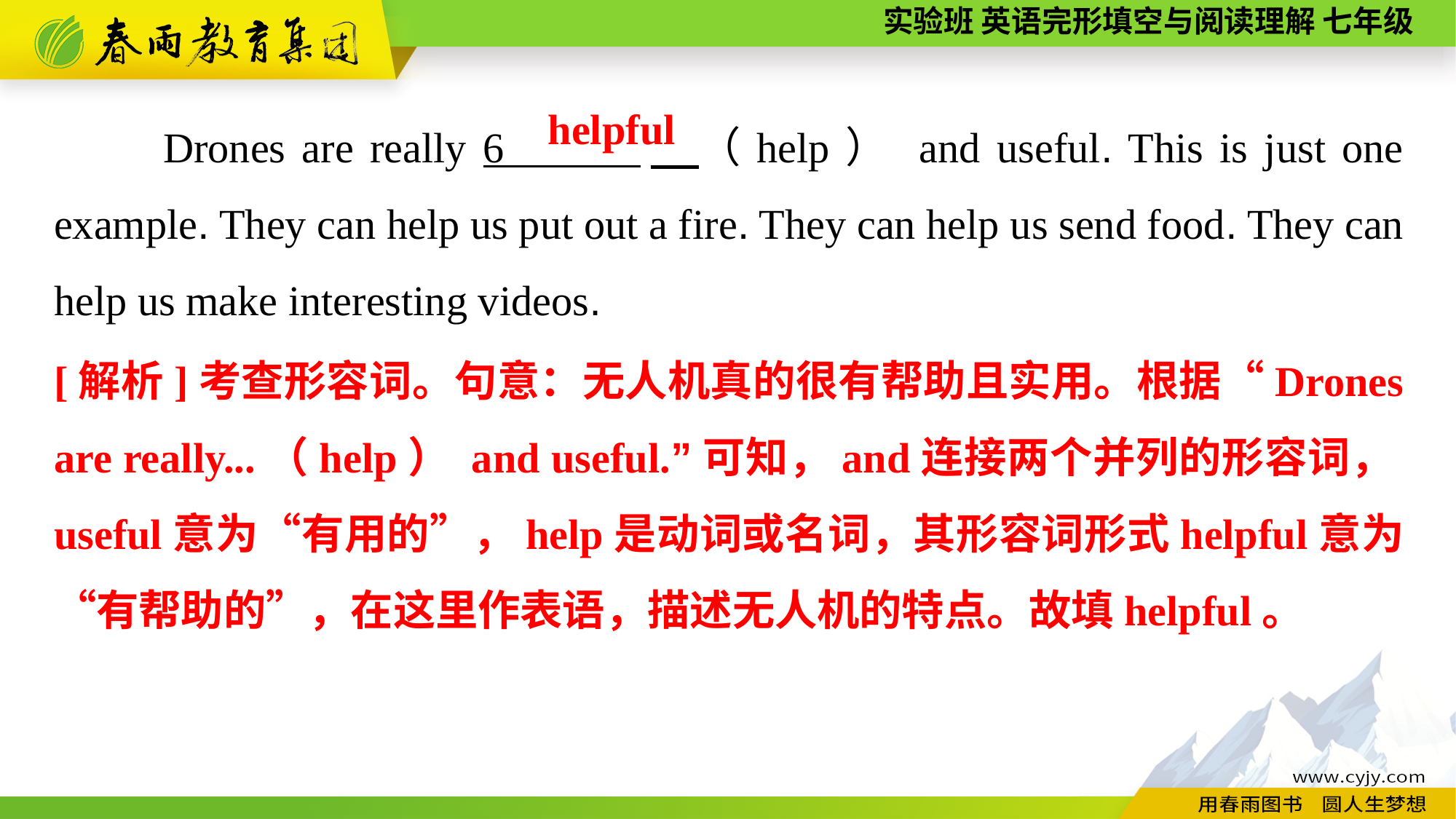

Drones are really 6        　（help） and useful. This is just one example. They can help us put out a fire. They can help us send food. They can help us make interesting videos.
 helpful
[解析]考查形容词。句意：无人机真的很有帮助且实用。根据“Drones are really...（help） and useful.”可知，and连接两个并列的形容词，useful意为“有用的”，help是动词或名词，其形容词形式helpful意为“有帮助的”，在这里作表语，描述无人机的特点。故填helpful。